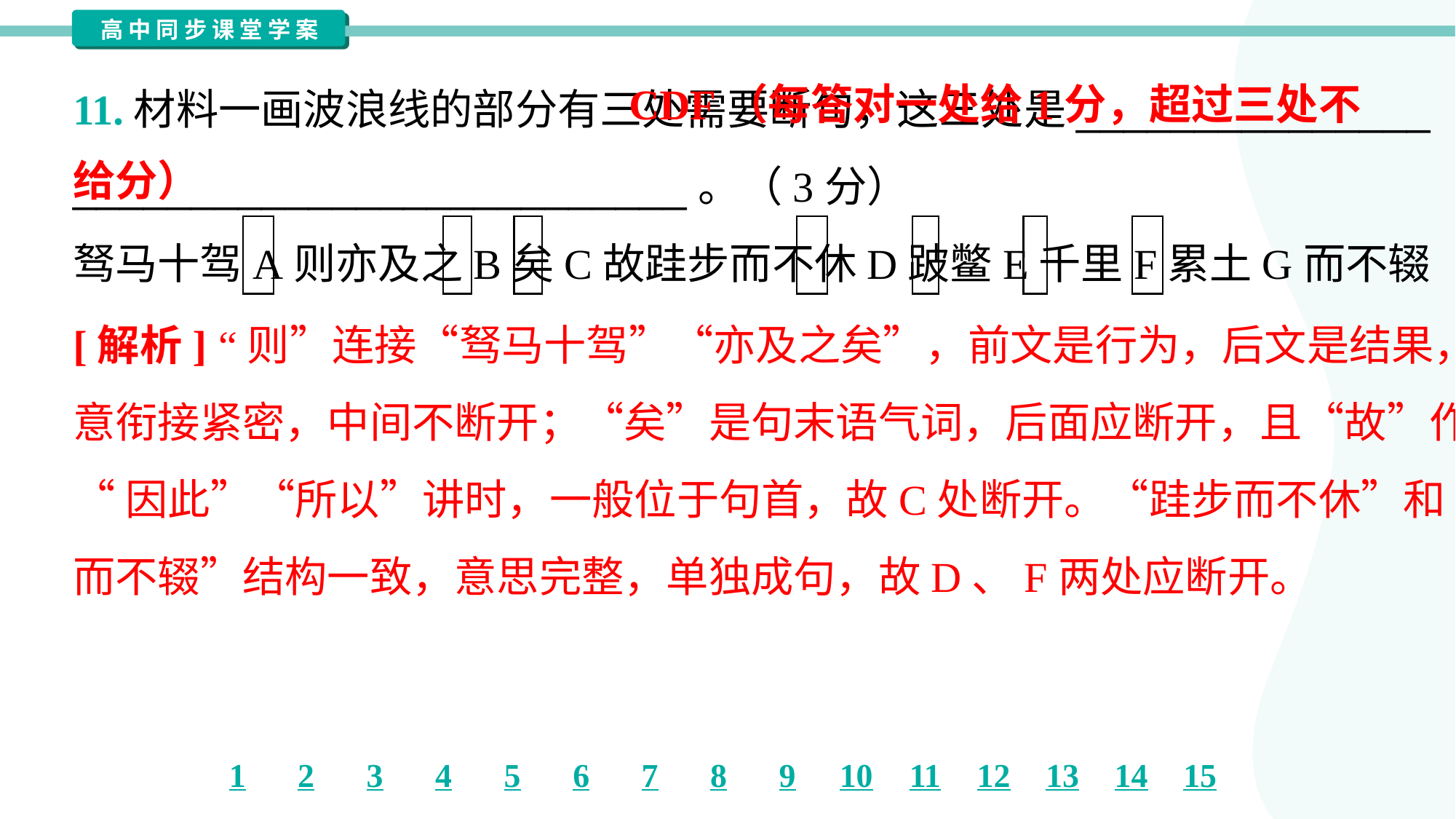

CDF（每答对一处给1分，超过三处不给分）
11.材料一画波浪线的部分有三处需要断句，这三处是_______________
__________________________。（3分）
驽马十驾A则亦及之B矣C故跬步而不休D跛鳖E千里F累土G而不辍

[解析] “则”连接“驽马十驾”“亦及之矣”，前文是行为，后文是结果，语
意衔接紧密，中间不断开；“矣”是句末语气词，后面应断开，且“故”作
“因此”“所以”讲时，一般位于句首，故C处断开。“跬步而不休”和“累土
而不辍”结构一致，意思完整，单独成句，故D、F两处应断开。